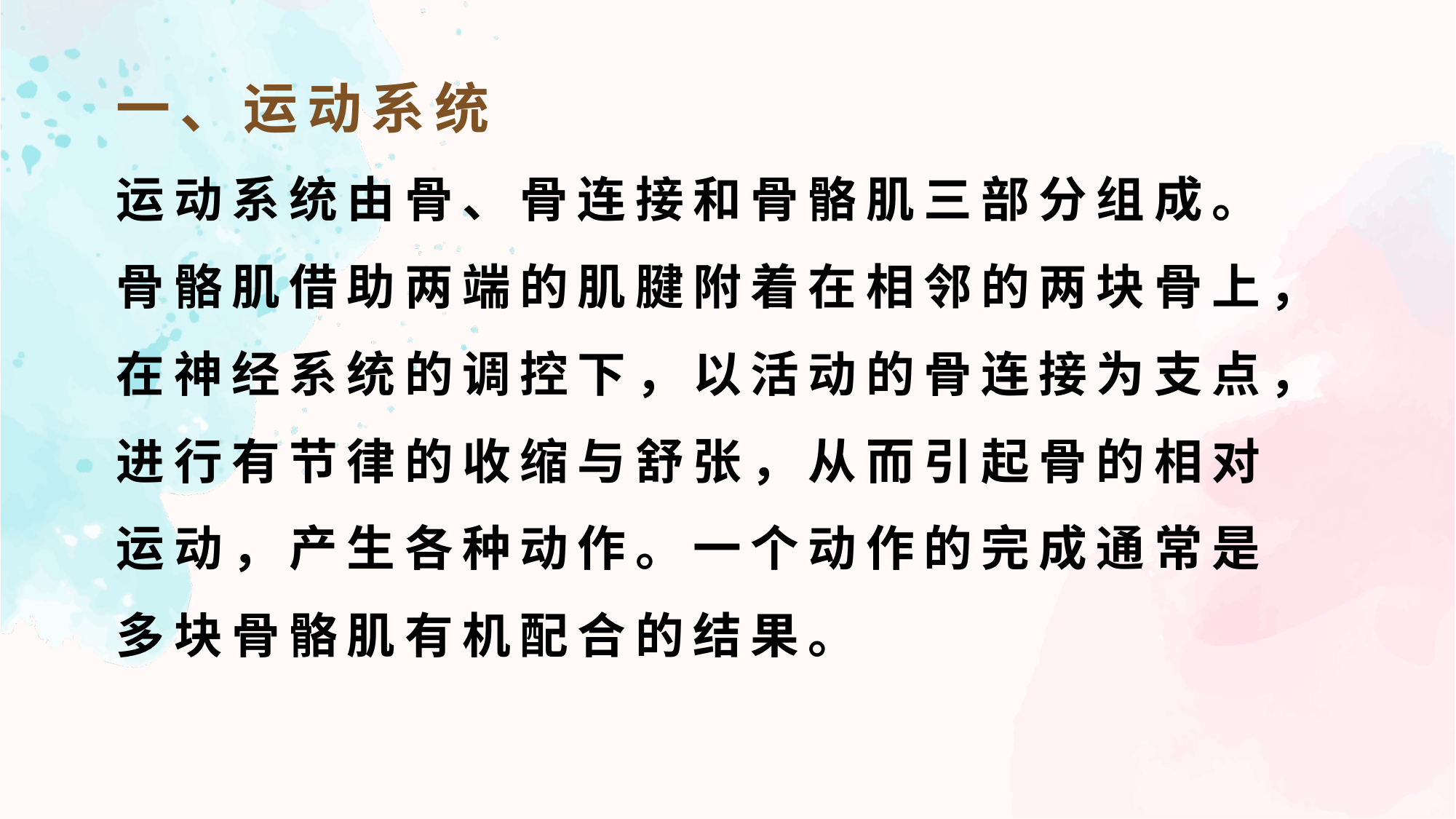

一、运动系统
运动系统由骨、骨连接和骨骼肌三部分组成。骨骼肌借助两端的肌腱附着在相邻的两块骨上，在神经系统的调控下，以活动的骨连接为支点，进行有节律的收缩与舒张，从而引起骨的相对运动，产生各种动作。一个动作的完成通常是多块骨骼肌有机配合的结果。